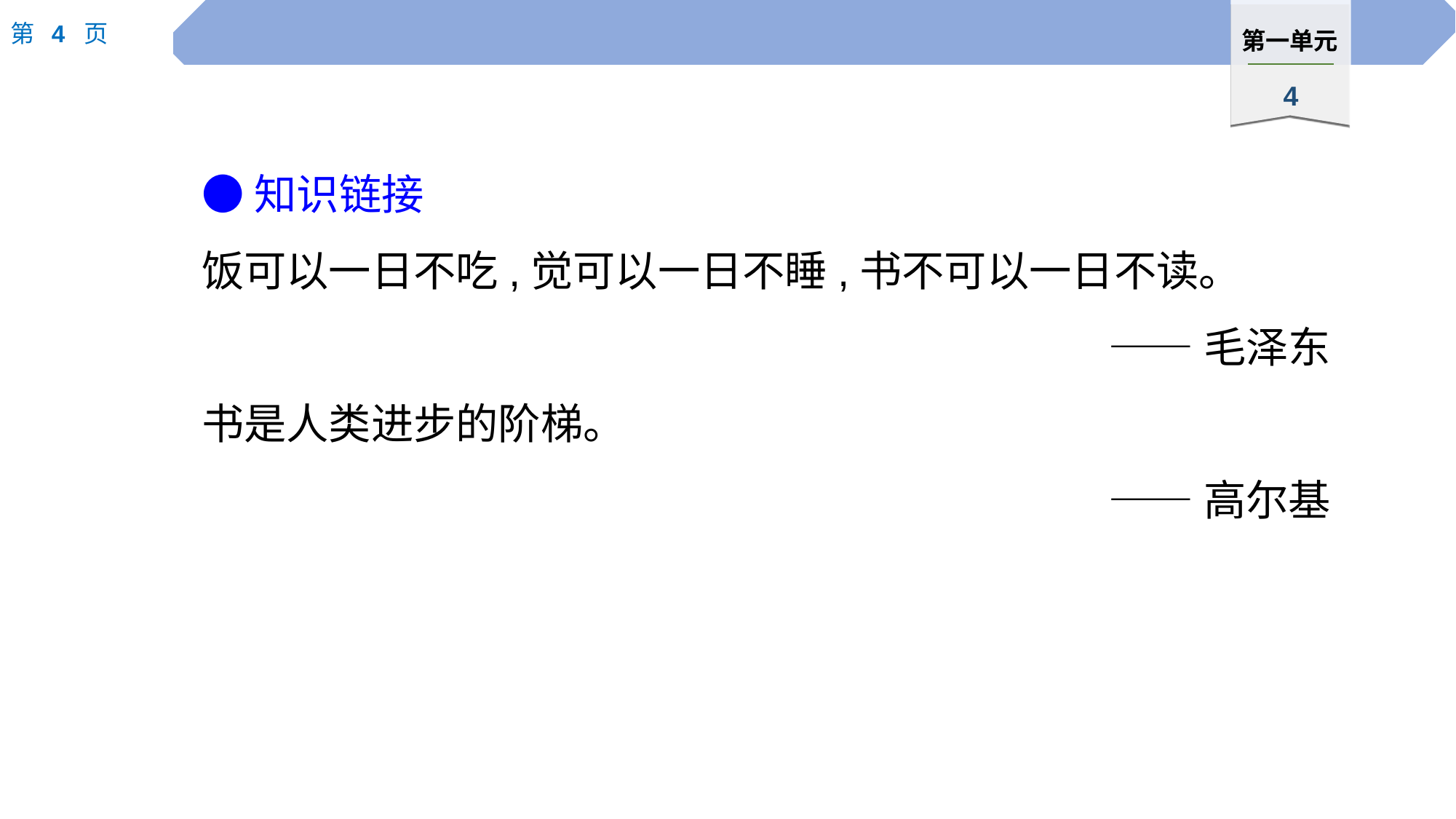

●知识链接
饭可以一日不吃,觉可以一日不睡,书不可以一日不读。
——毛泽东
书是人类进步的阶梯。
——高尔基